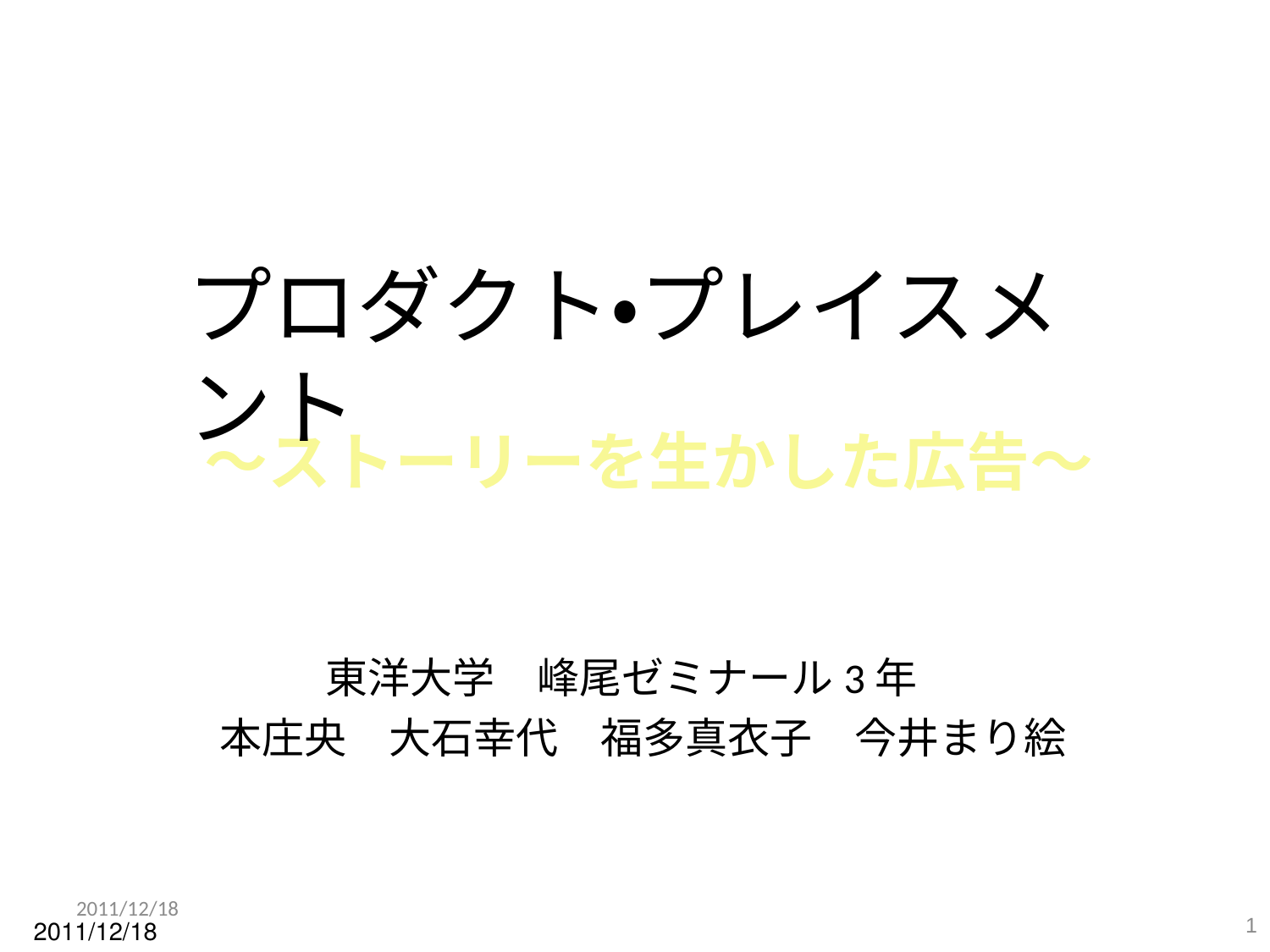

プロダクト・プレイスメント
～ストーリーを生かした広告～

東洋大学　峰尾ゼミナール3年
本庄央　大石幸代　福多真衣子　今井まり絵
2011/12/18
1
2011/12/18